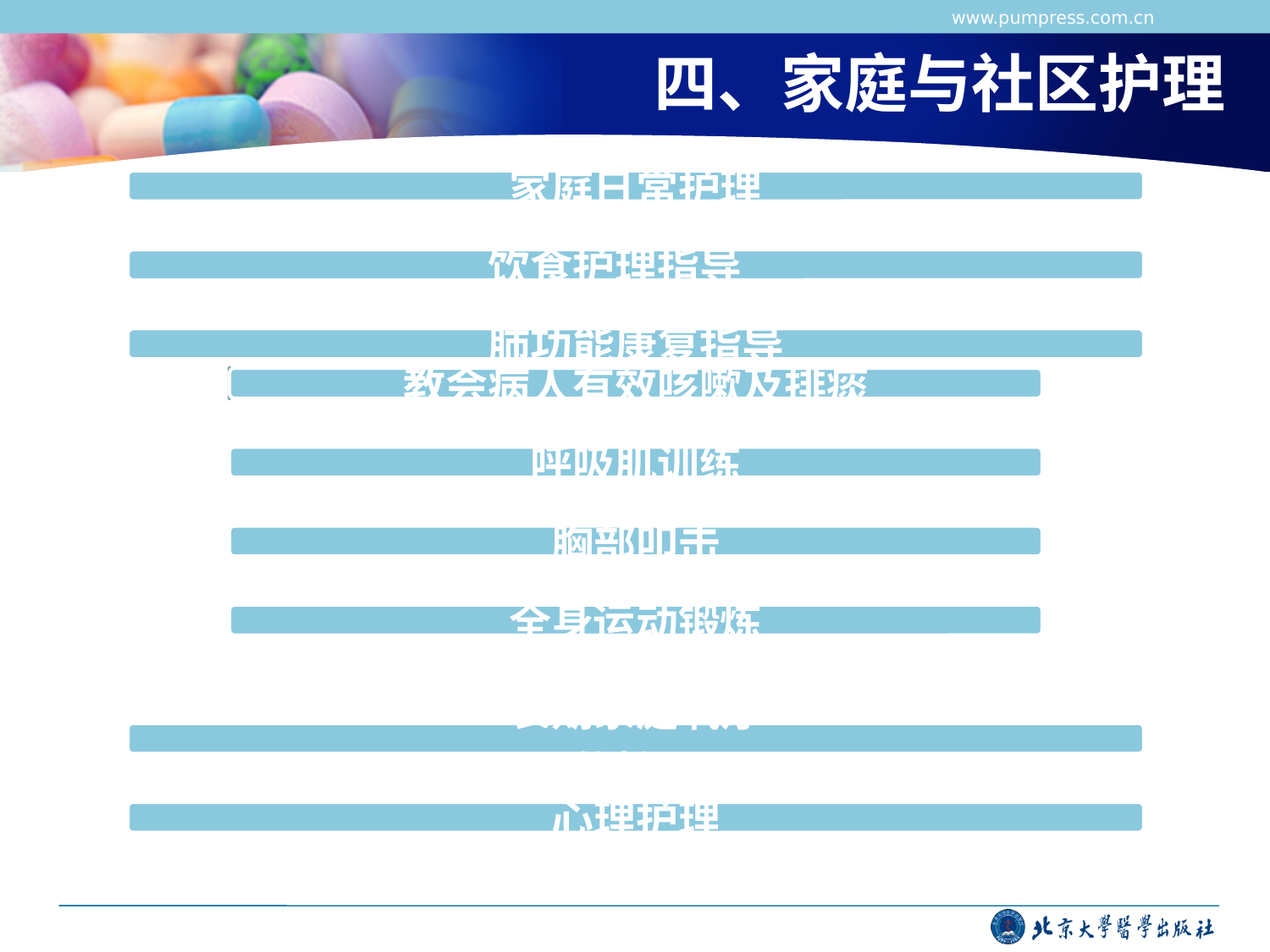

www.pumpress.com.cn
# 四、家庭与社区护理
家庭日常护理
呼吸肌训练
胸部叩击
全身运动锻炼
长期家庭氧疗
的护理
心理护理
教会病人有效咳嗽及排痰
肺功能康复指导
饮食护理指导